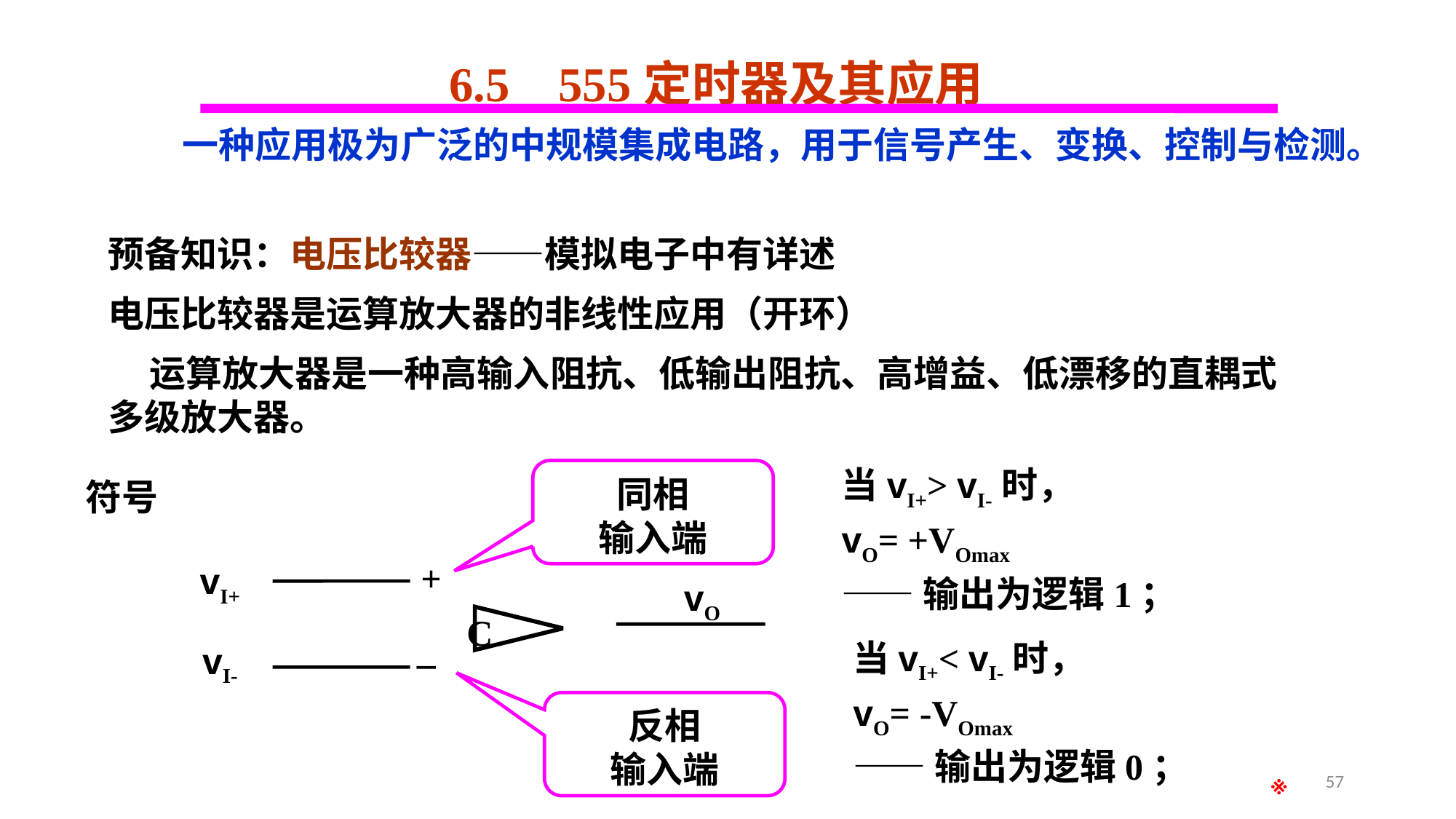

6.5    555定时器及其应用

        一种应用极为广泛的中规模集成电路，用于信号产生、变换、控制与检测。
预备知识：电压比较器——模拟电子中有详述
电压比较器是运算放大器的非线性应用（开环）
    运算放大器是一种高输入阻抗、低输出阻抗、高增益、低漂移的直耦式多级放大器。
当vI+> vI-时，
vO= +VOmax
——输出为逻辑1；
同相
输入端
符号
+
vI+
vO

C

vI-
－

当vI+< vI-时，
vO= -VOmax
——输出为逻辑0；
反相
输入端
57
※